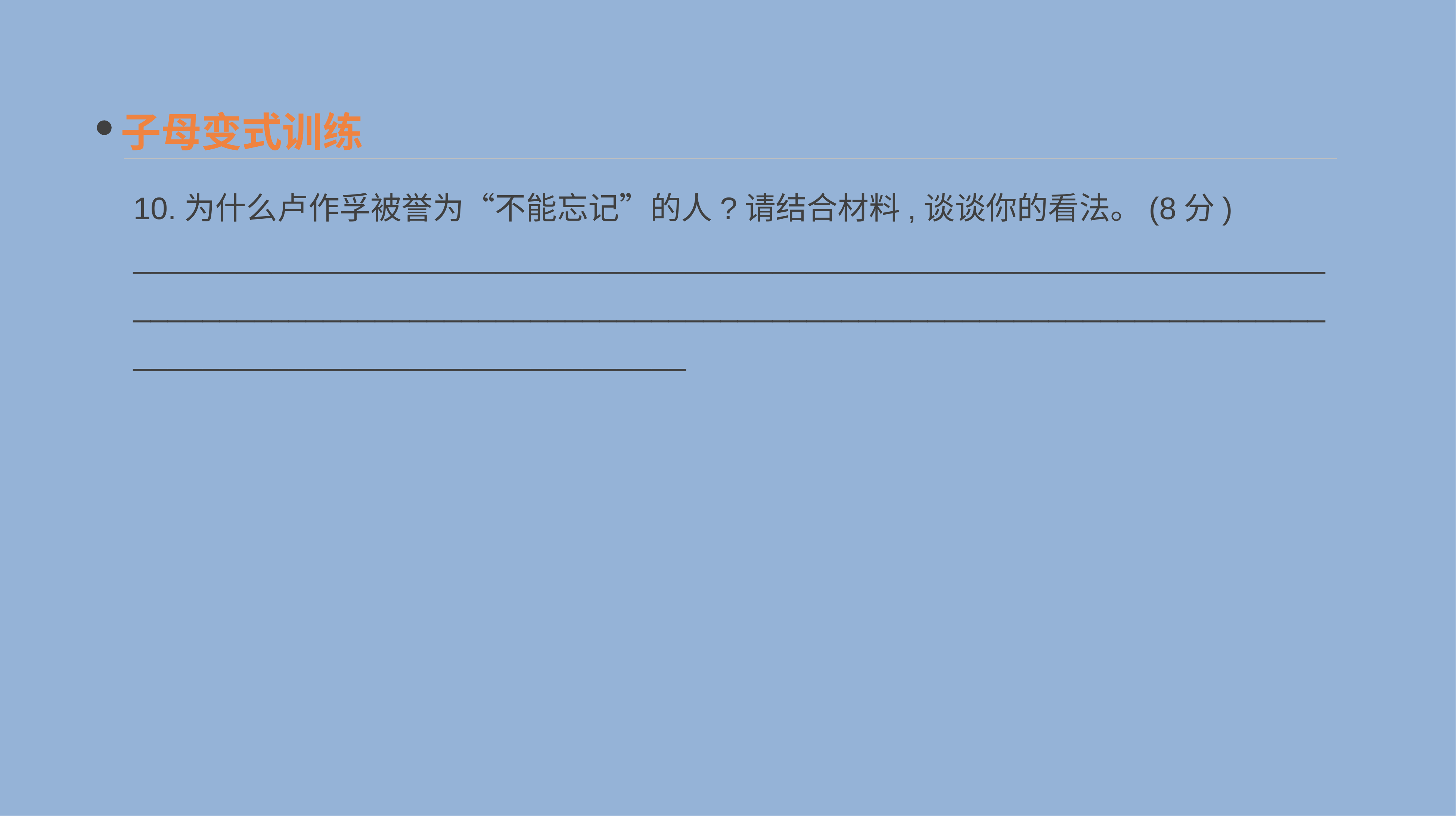

子母变式训练

10.为什么卢作孚被誉为“不能忘记”的人?请结合材料,谈谈你的看法。(8分)
__________________________________________________________________________________________________________________________________________________________________________